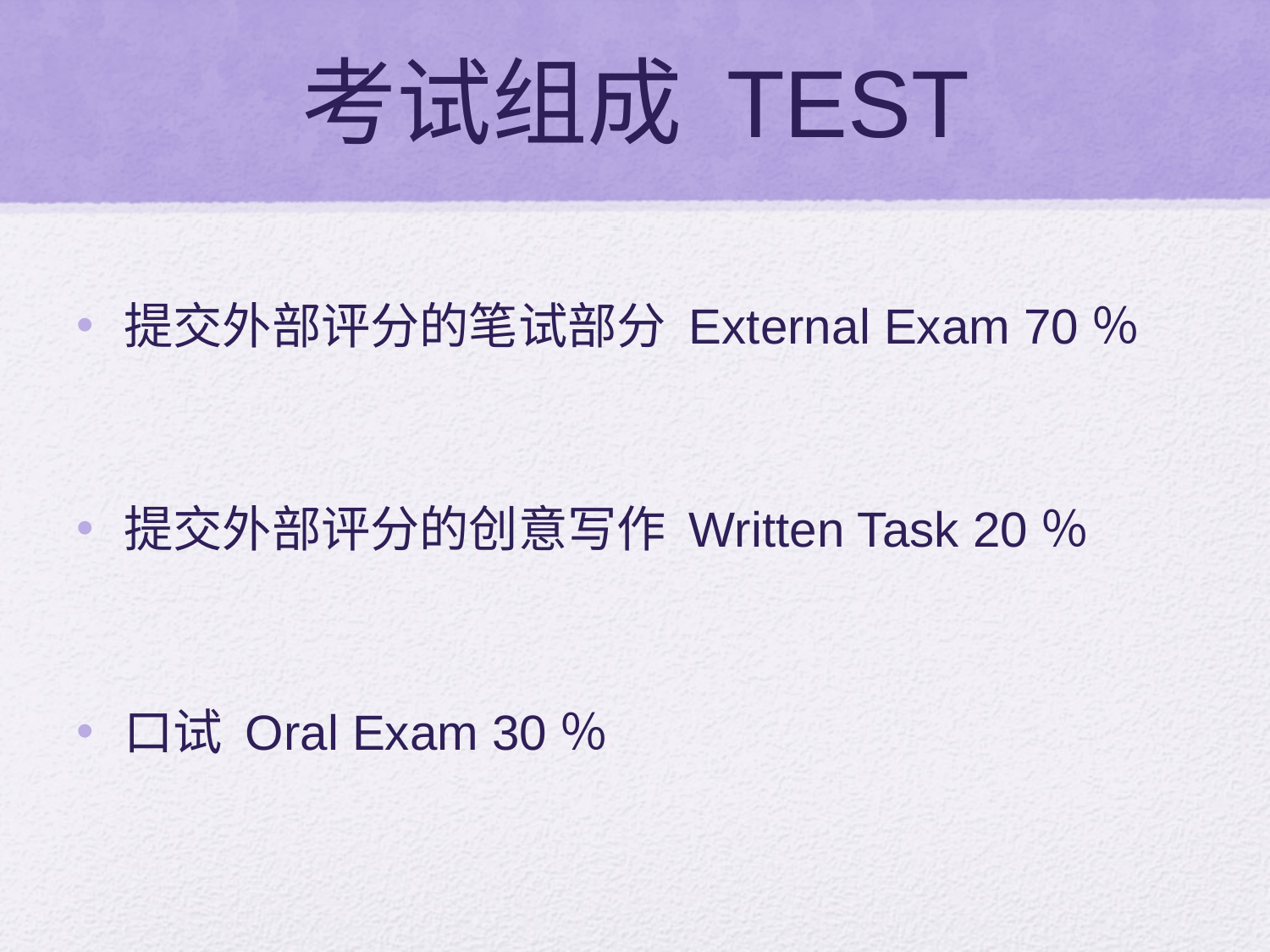

# 考试组成 TEST
提交外部评分的笔试部分 External Exam 70％

提交外部评分的创意写作 Written Task 20％

口试 Oral Exam 30％